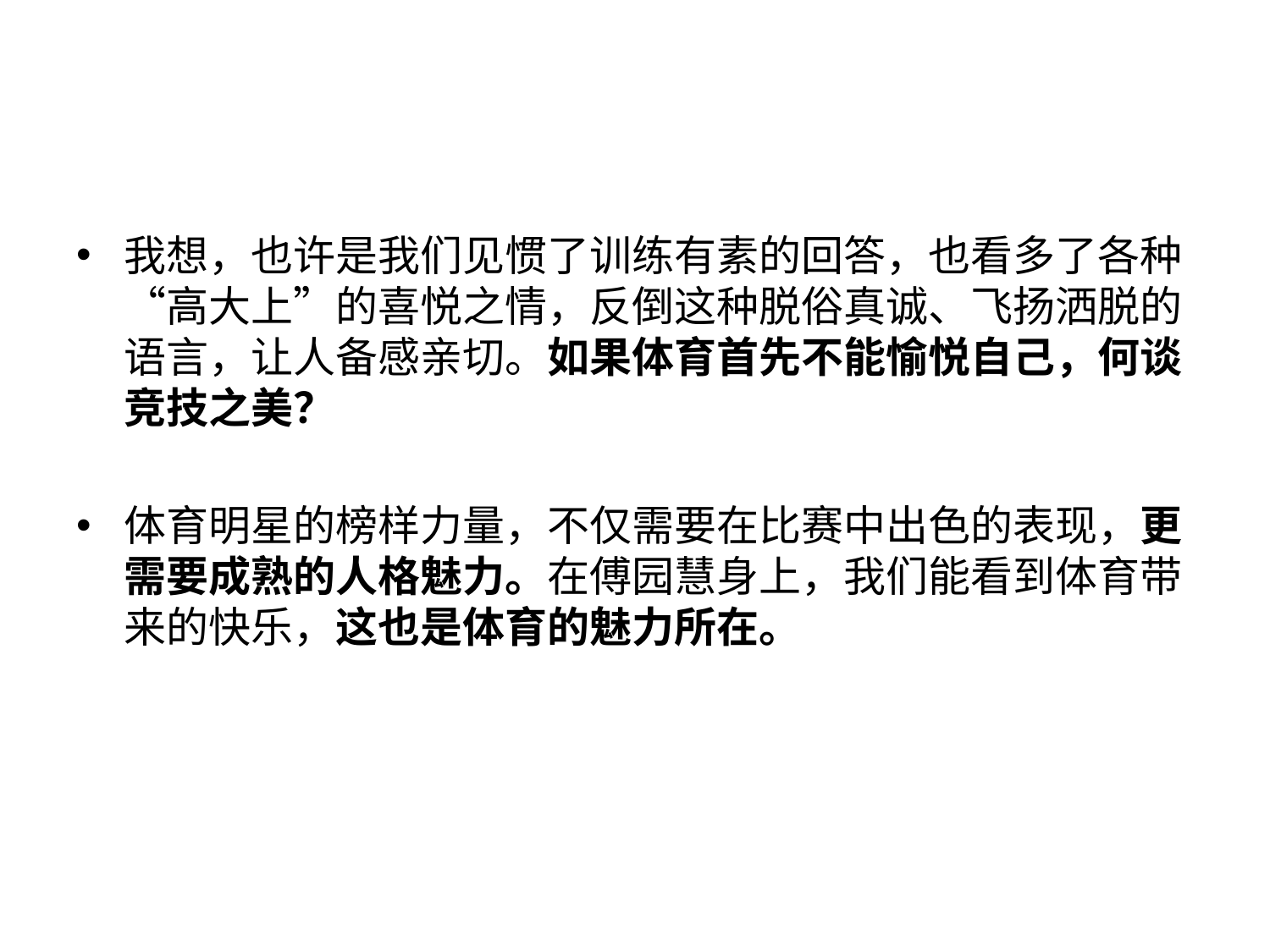

#
我想，也许是我们见惯了训练有素的回答，也看多了各种“高大上”的喜悦之情，反倒这种脱俗真诚、飞扬洒脱的语言，让人备感亲切。如果体育首先不能愉悦自己，何谈竞技之美？

体育明星的榜样力量，不仅需要在比赛中出色的表现，更需要成熟的人格魅力。在傅园慧身上，我们能看到体育带来的快乐，这也是体育的魅力所在。